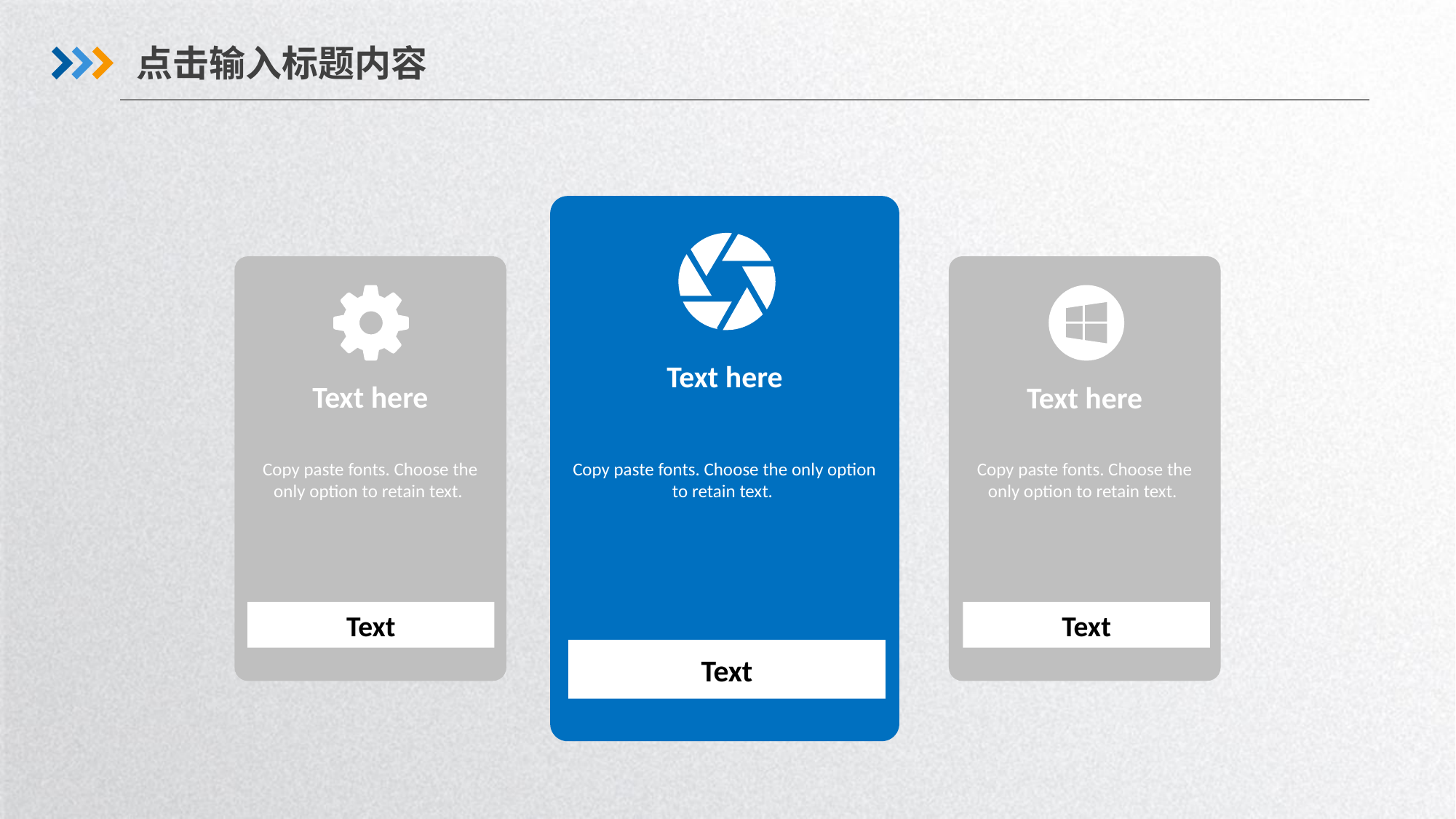

点击输入标题内容

Copy paste fonts. Choose the only option to retain text.

Text here
Text

Copy paste fonts. Choose the only option to retain text.

Copy paste fonts. Choose the only option to retain text.

Text here
Text here
Text
Text